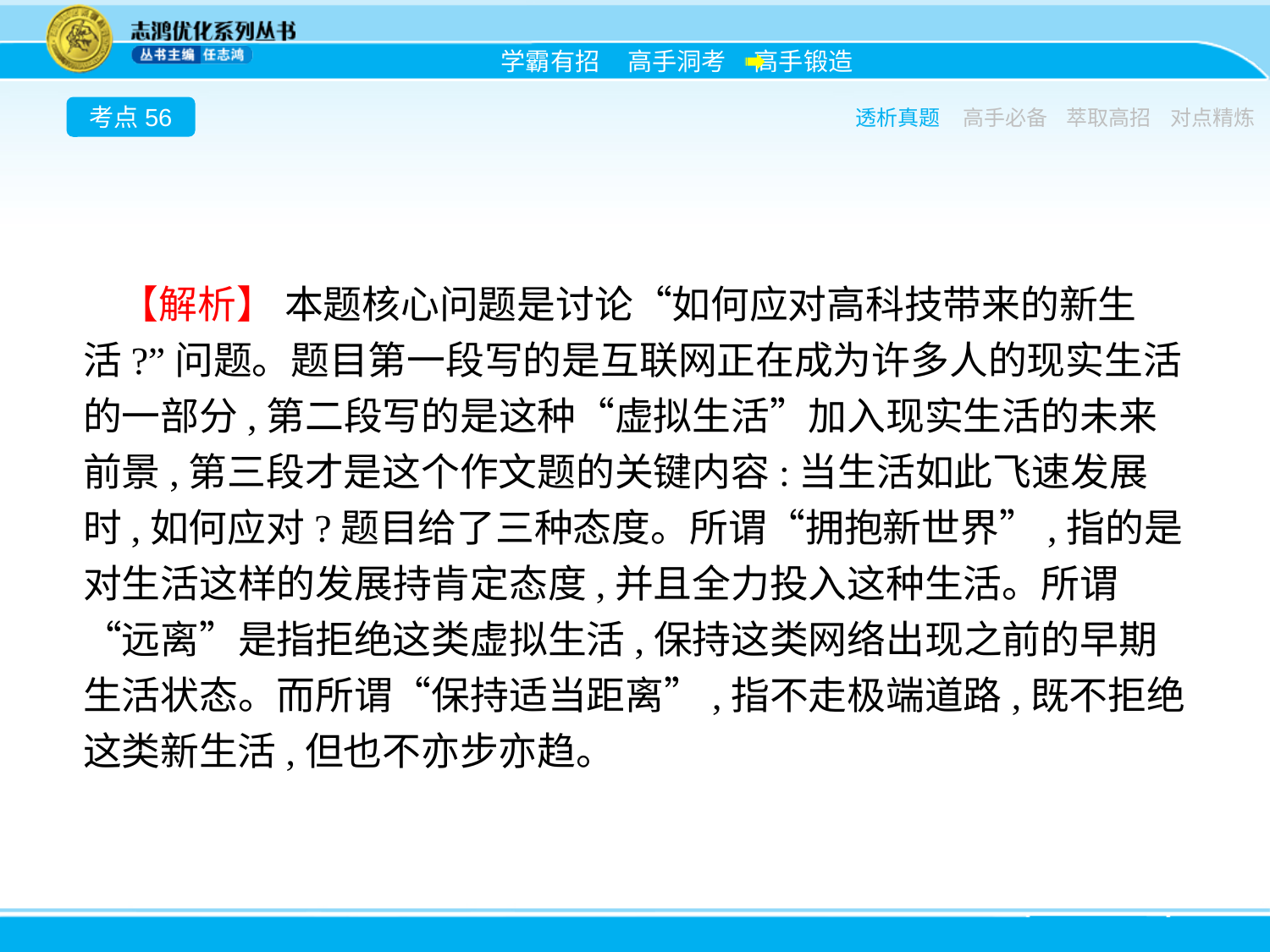

考点56
透析真题
高手必备
萃取高招
对点精炼
【解析】 本题核心问题是讨论“如何应对高科技带来的新生活?”问题。题目第一段写的是互联网正在成为许多人的现实生活的一部分,第二段写的是这种“虚拟生活”加入现实生活的未来前景,第三段才是这个作文题的关键内容:当生活如此飞速发展时,如何应对?题目给了三种态度。所谓“拥抱新世界”,指的是对生活这样的发展持肯定态度,并且全力投入这种生活。所谓“远离”是指拒绝这类虚拟生活,保持这类网络出现之前的早期生活状态。而所谓“保持适当距离”,指不走极端道路,既不拒绝这类新生活,但也不亦步亦趋。